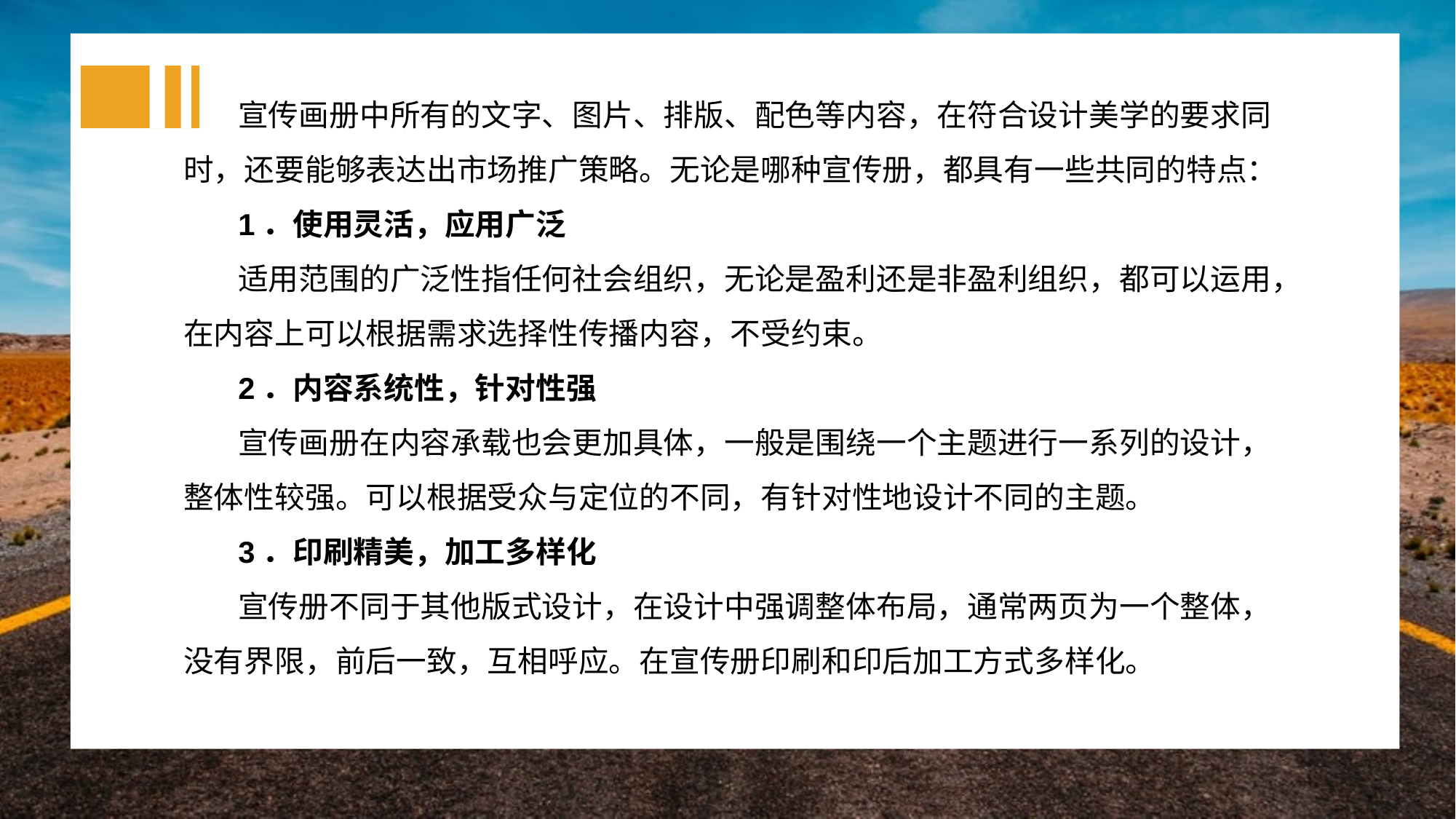

宣传画册中所有的文字、图片、排版、配色等内容，在符合设计美学的要求同时，还要能够表达出市场推广策略。无论是哪种宣传册，都具有一些共同的特点：
1．使用灵活，应用广泛
适用范围的广泛性指任何社会组织，无论是盈利还是非盈利组织，都可以运用，在内容上可以根据需求选择性传播内容，不受约束。
2．内容系统性，针对性强
宣传画册在内容承载也会更加具体，一般是围绕一个主题进行一系列的设计，整体性较强。可以根据受众与定位的不同，有针对性地设计不同的主题。
3．印刷精美，加工多样化
宣传册不同于其他版式设计，在设计中强调整体布局，通常两页为一个整体，没有界限，前后一致，互相呼应。在宣传册印刷和印后加工方式多样化。